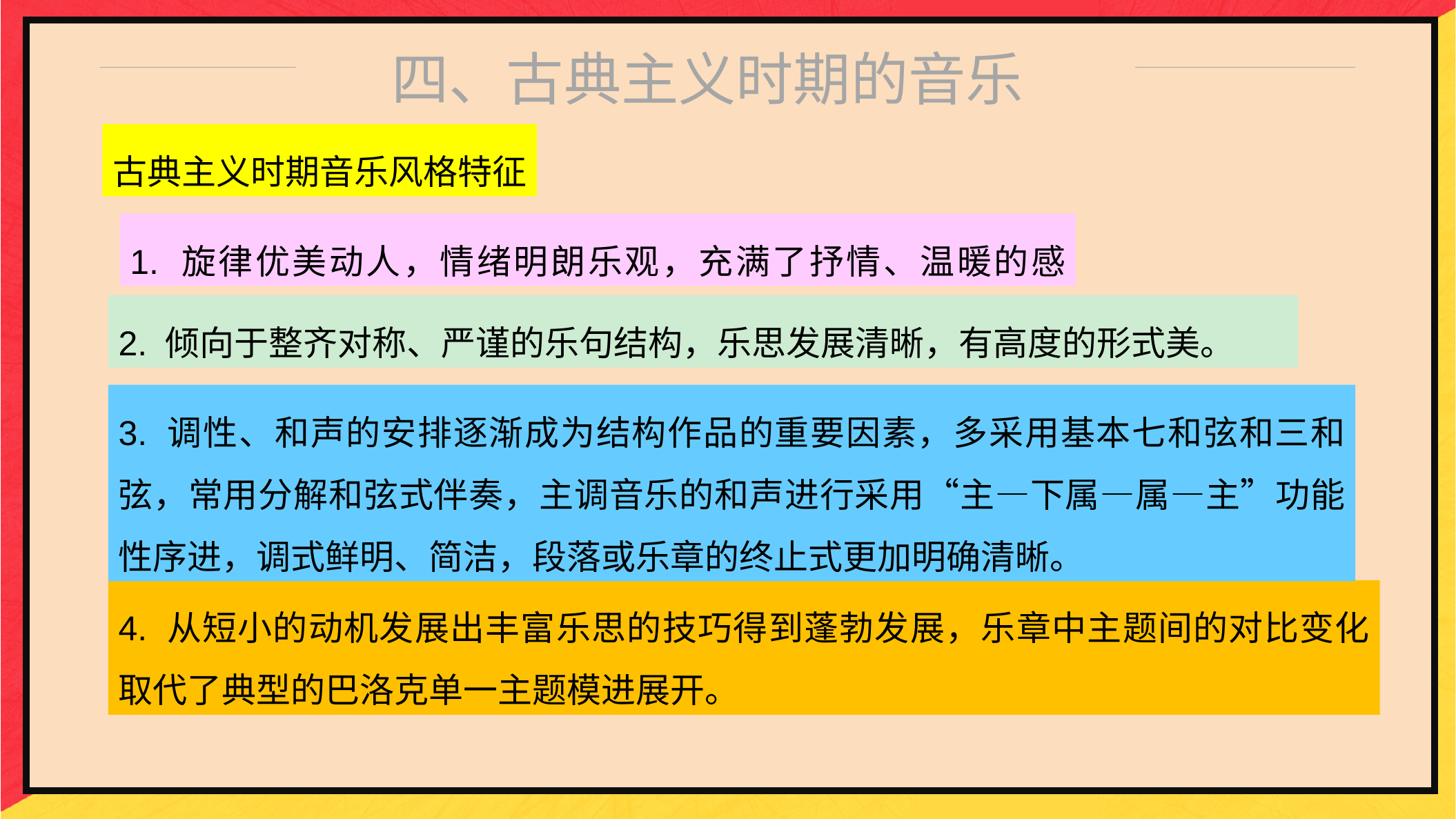

四、古典主义时期的音乐
古典主义时期音乐风格特征
1. 旋律优美动人，情绪明朗乐观，充满了抒情、温暖的感觉。
2. 倾向于整齐对称、严谨的乐句结构，乐思发展清晰，有高度的形式美。
3. 调性、和声的安排逐渐成为结构作品的重要因素，多采用基本七和弦和三和弦，常用分解和弦式伴奏，主调音乐的和声进行采用“主—下属—属—主”功能性序进，调式鲜明、简洁，段落或乐章的终止式更加明确清晰。
4. 从短小的动机发展出丰富乐思的技巧得到蓬勃发展，乐章中主题间的对比变化取代了典型的巴洛克单一主题模进展开。